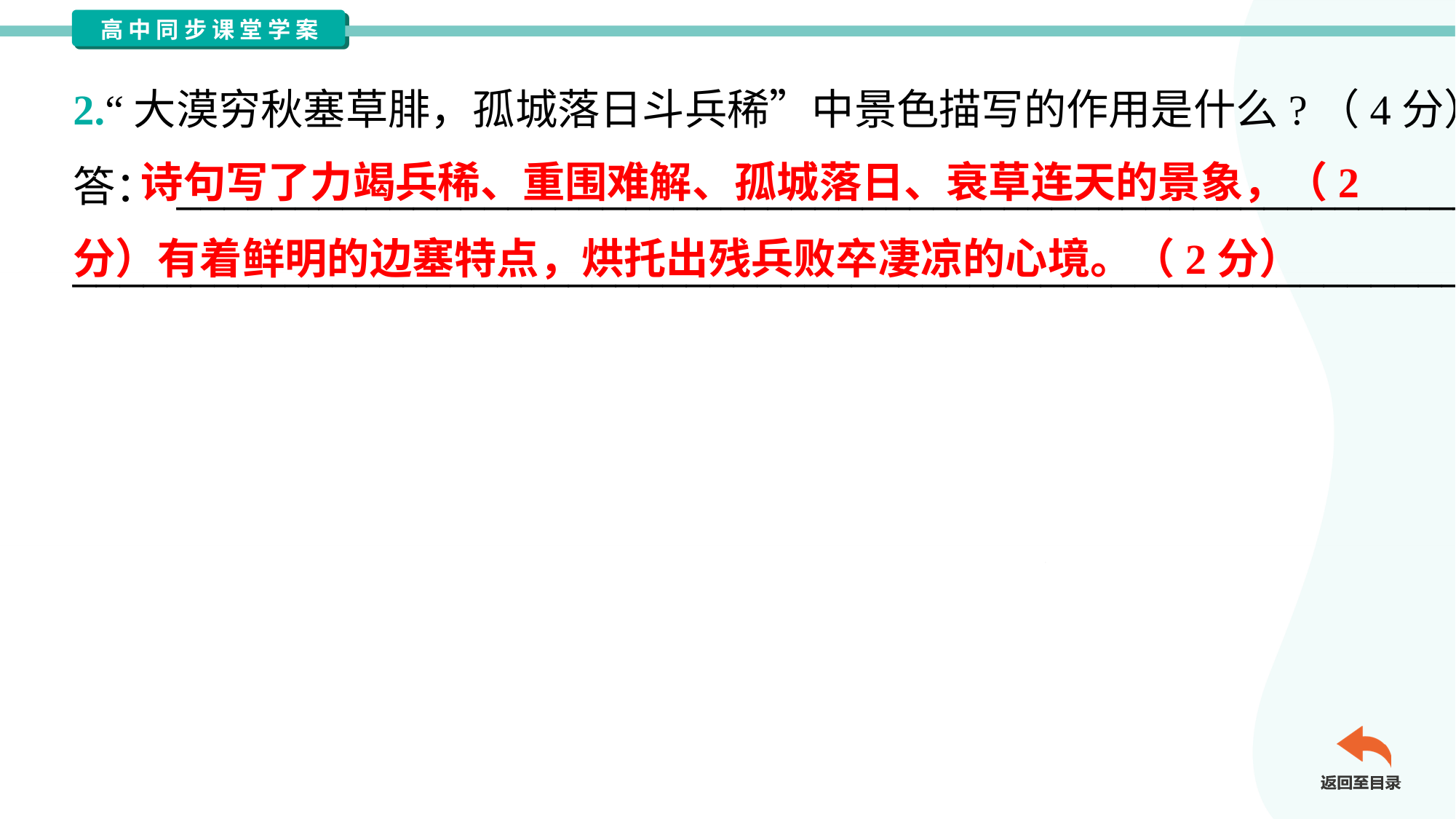

2.“大漠穷秋塞草腓，孤城落日斗兵稀”中景色描写的作用是什么?（4分）
答： ________________________________________________________
_____________________________________________________________
      诗句写了力竭兵稀、重围难解、孤城落日、衰草连天的景象，（2分）有着鲜明的边塞特点，烘托出残兵败卒凄凉的心境。（2分）